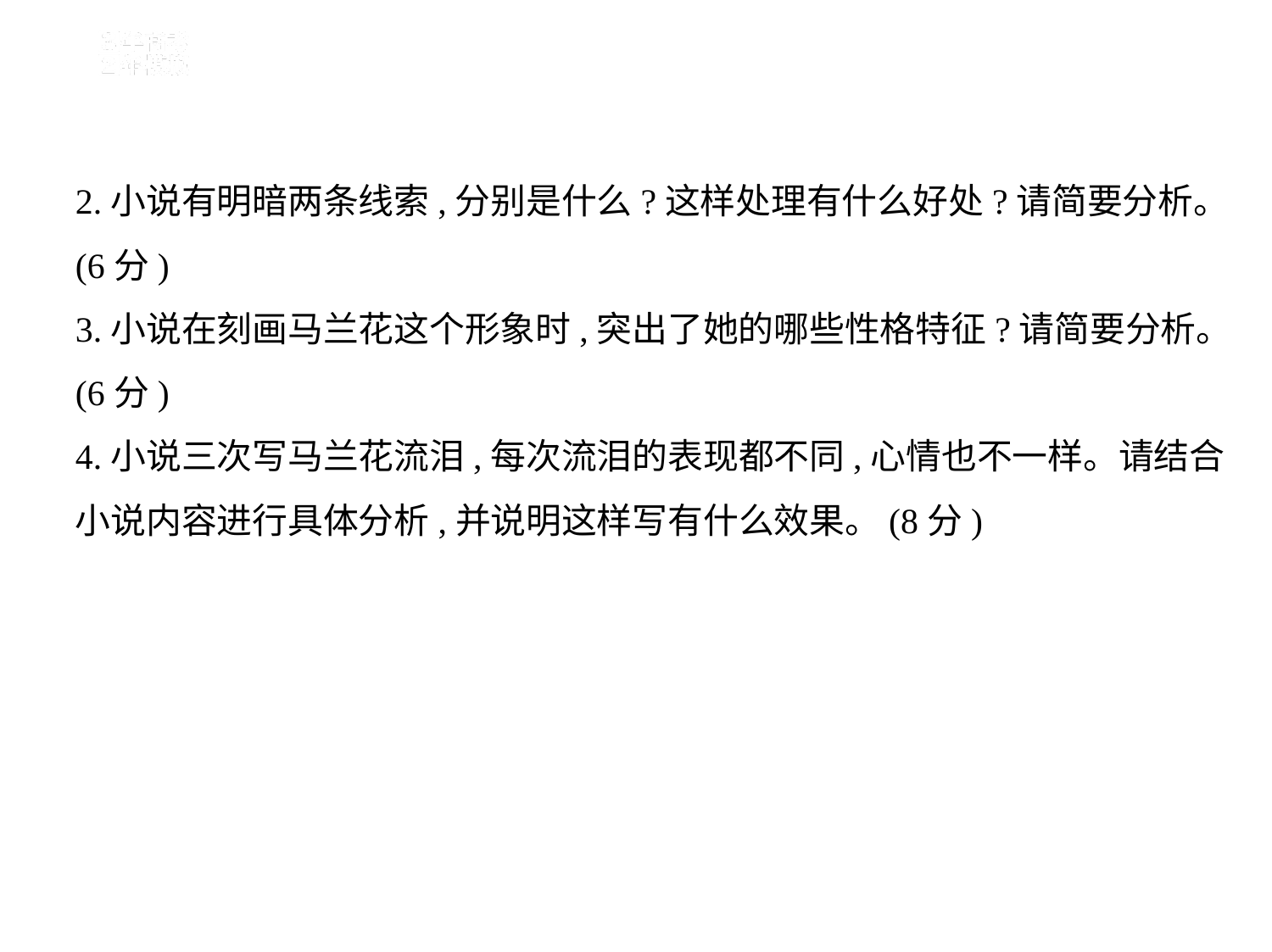

2.小说有明暗两条线索,分别是什么?这样处理有什么好处?请简要分析。
(6分)
3.小说在刻画马兰花这个形象时,突出了她的哪些性格特征?请简要分析。
(6分)
4.小说三次写马兰花流泪,每次流泪的表现都不同,心情也不一样。请结合
小说内容进行具体分析,并说明这样写有什么效果。(8分)